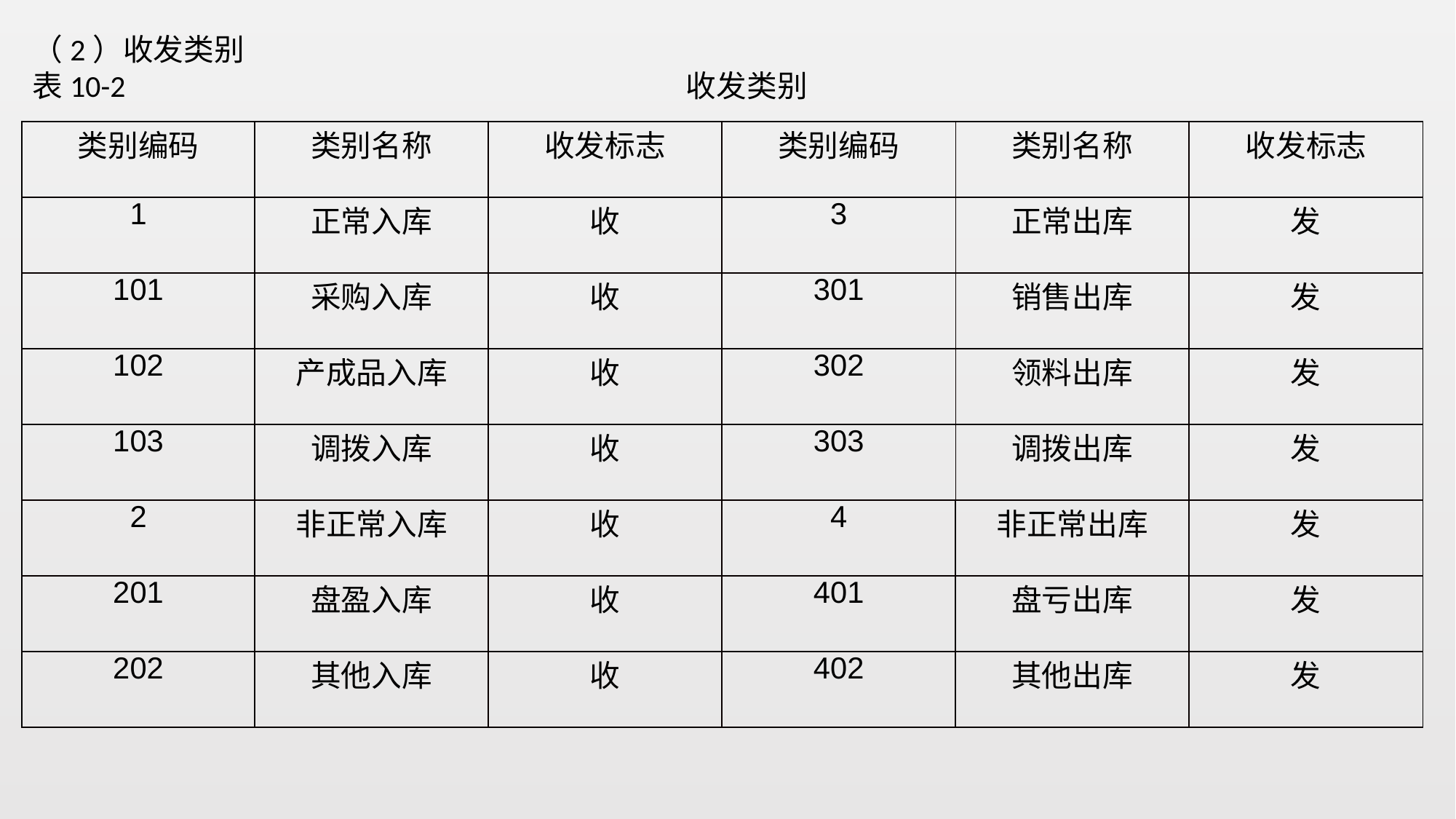

（2）收发类别
表10-2                                                                                收发类别
| 类别编码 | 类别名称 | 收发标志 | 类别编码 | 类别名称 | 收发标志 |
| --- | --- | --- | --- | --- | --- |
| 1 | 正常入库 | 收 | 3 | 正常出库 | 发 |
| 101 | 采购入库 | 收 | 301 | 销售出库 | 发 |
| 102 | 产成品入库 | 收 | 302 | 领料出库 | 发 |
| 103 | 调拨入库 | 收 | 303 | 调拨出库 | 发 |
| 2 | 非正常入库 | 收 | 4 | 非正常出库 | 发 |
| 201 | 盘盈入库 | 收 | 401 | 盘亏出库 | 发 |
| 202 | 其他入库 | 收 | 402 | 其他出库 | 发 |